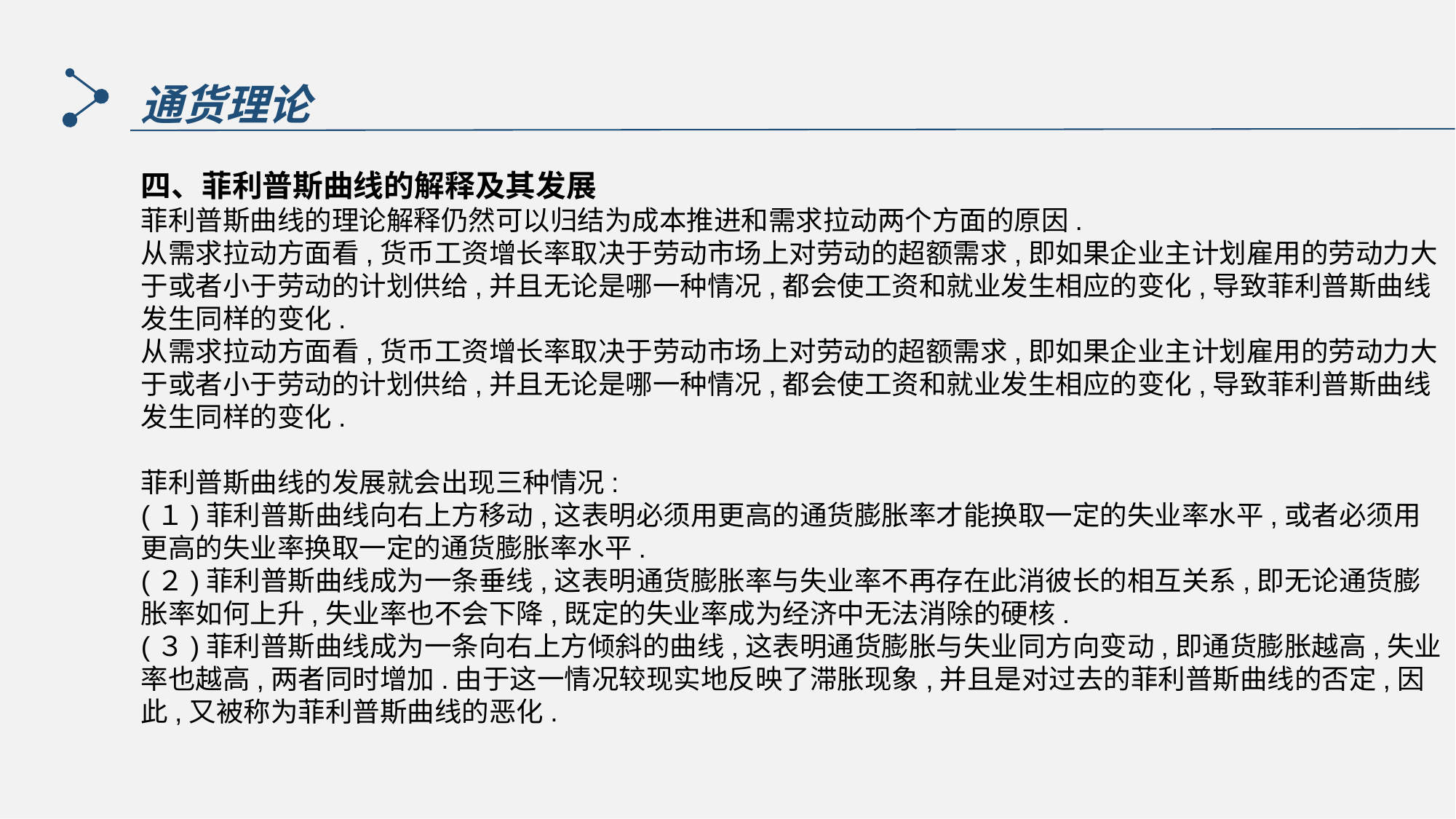

通货理论
四、菲利普斯曲线的解释及其发展
菲利普斯曲线的理论解释仍然可以归结为成本推进和需求拉动两个方面的原因.
从需求拉动方面看,货币工资增长率取决于劳动市场上对劳动的超额需求,即如果企业主计划雇用的劳动力大于或者小于劳动的计划供给,并且无论是哪一种情况,都会使工资和就业发生相应的变化,导致菲利普斯曲线发生同样的变化.
从需求拉动方面看,货币工资增长率取决于劳动市场上对劳动的超额需求,即如果企业主计划雇用的劳动力大于或者小于劳动的计划供给,并且无论是哪一种情况,都会使工资和就业发生相应的变化,导致菲利普斯曲线发生同样的变化.

菲利普斯曲线的发展就会出现三种情况:
(１)菲利普斯曲线向右上方移动,这表明必须用更高的通货膨胀率才能换取一定的失业率水平,或者必须用更高的失业率换取一定的通货膨胀率水平.
(２)菲利普斯曲线成为一条垂线,这表明通货膨胀率与失业率不再存在此消彼长的相互关系,即无论通货膨胀率如何上升,失业率也不会下降,既定的失业率成为经济中无法消除的硬核.
(３)菲利普斯曲线成为一条向右上方倾斜的曲线,这表明通货膨胀与失业同方向变动,即通货膨胀越高,失业率也越高,两者同时增加.由于这一情况较现实地反映了滞胀现象,并且是对过去的菲利普斯曲线的否定,因此,又被称为菲利普斯曲线的恶化.